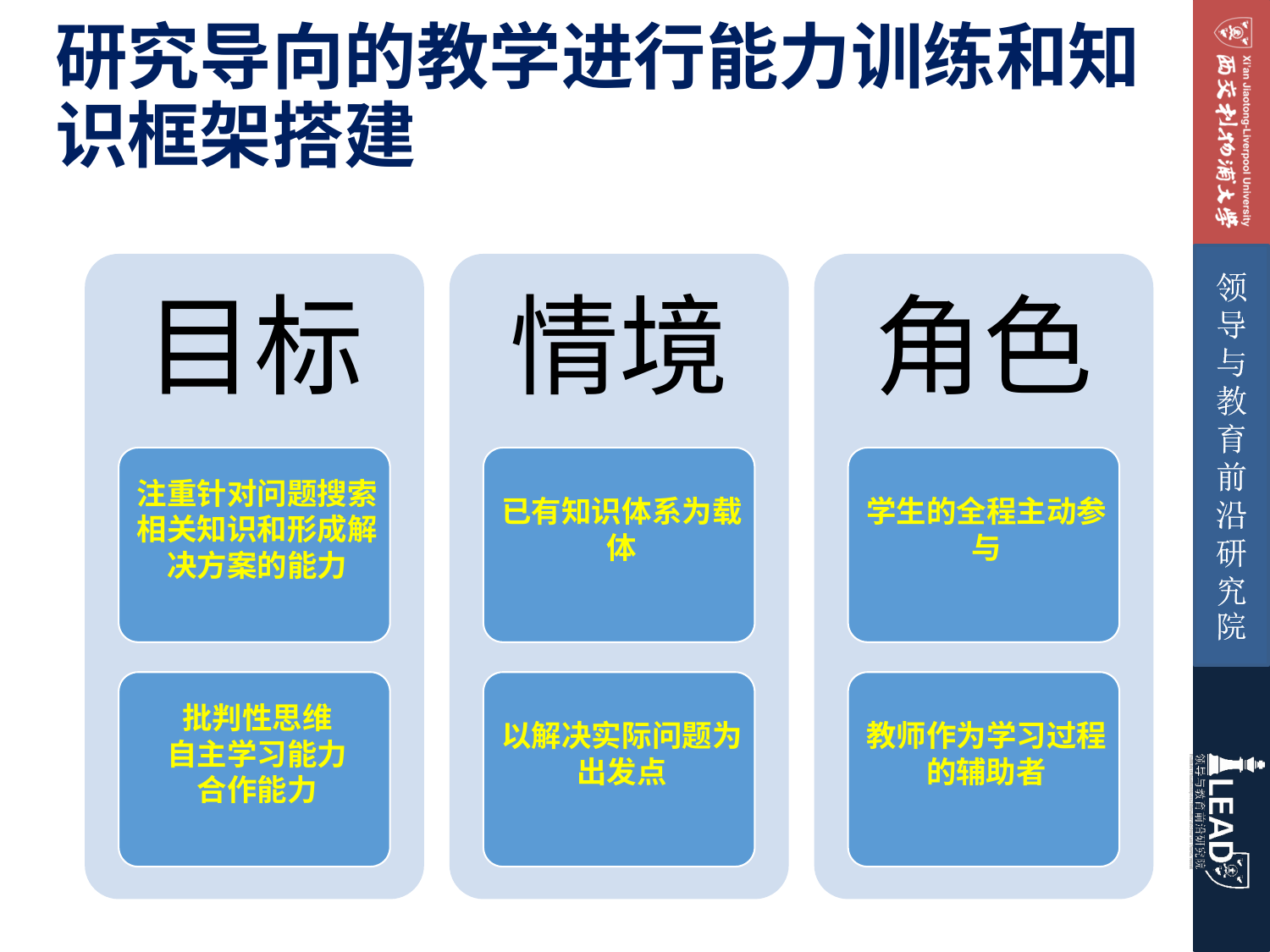

# 研究导向的教学进行能力训练和知识框架搭建
目标
注重针对问题搜索相关知识和形成解决方案的能力

批判性思维
自主学习能力
合作能力

情境
已有知识体系为载体

以解决实际问题为出发点

角色
学生的全程主动参与

教师作为学习过程的辅助者